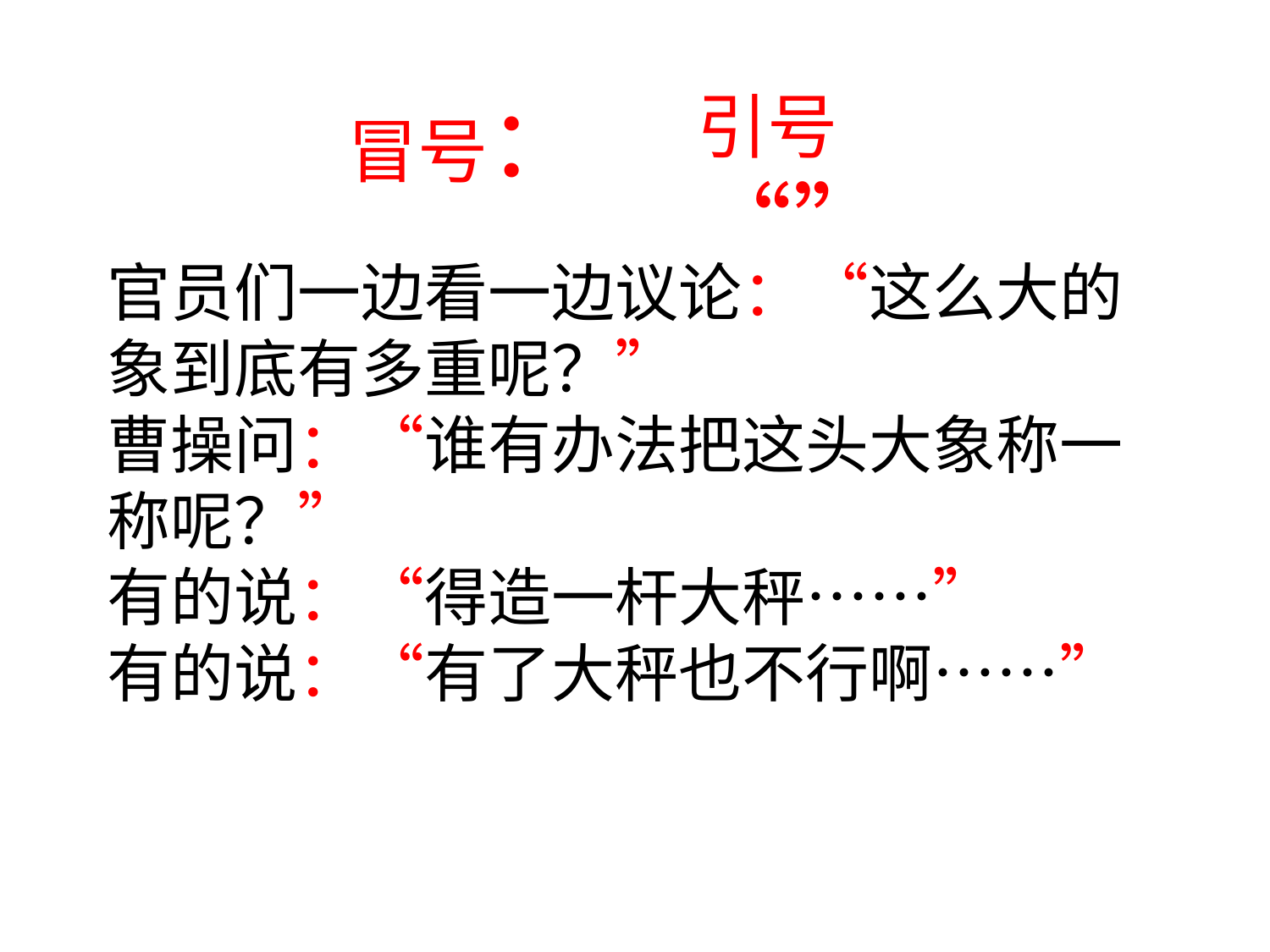

冒号：
引号“”
官员们一边看一边议论：“这么大的象到底有多重呢？”
曹操问：“谁有办法把这头大象称一称呢？”
有的说：“得造一杆大秤……”
有的说：“有了大秤也不行啊……”